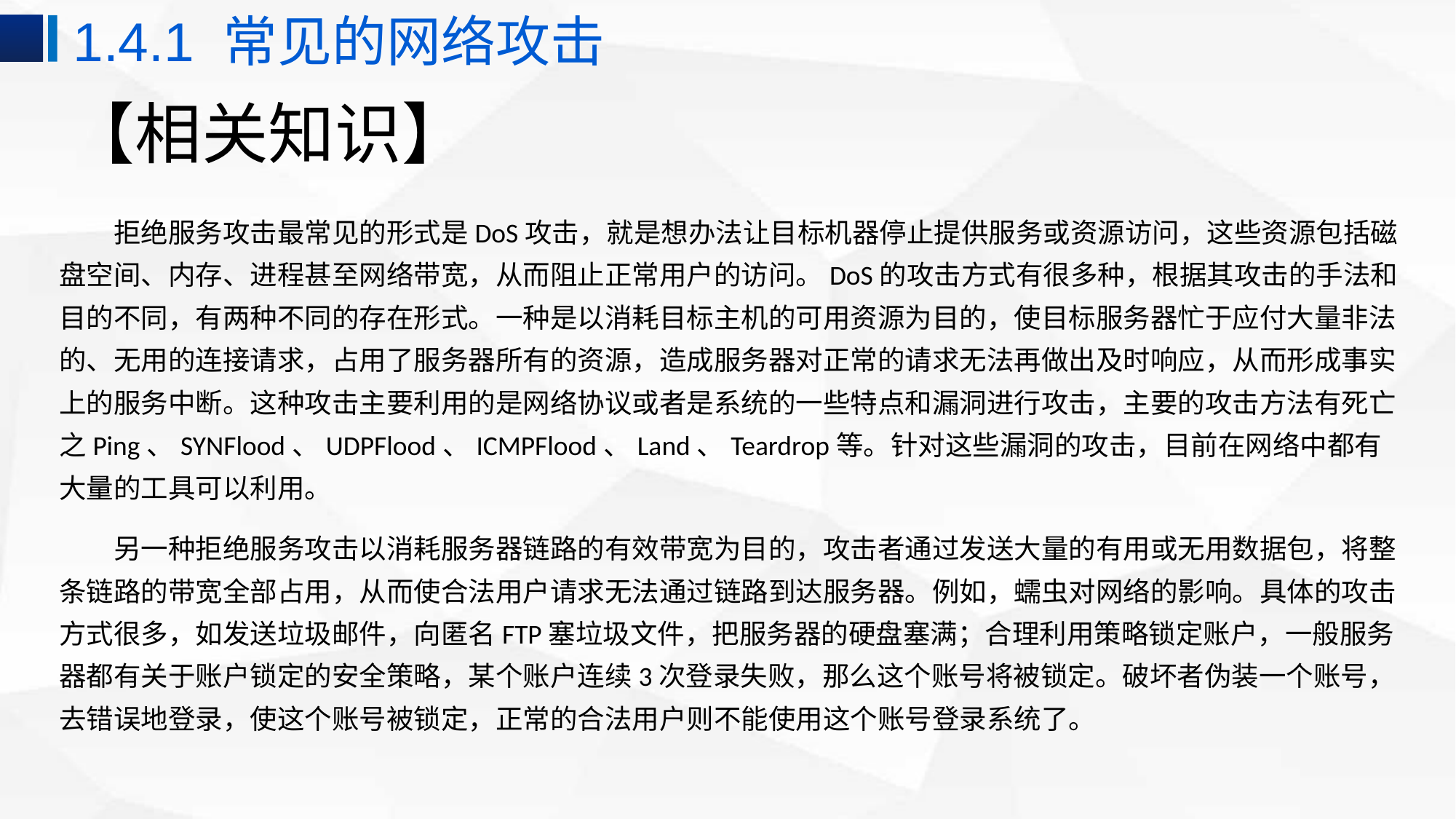

1.4.1 常见的网络攻击

# 【相关知识】
拒绝服务攻击最常见的形式是DoS攻击，就是想办法让目标机器停止提供服务或资源访问，这些资源包括磁盘空间、内存、进程甚至网络带宽，从而阻止正常用户的访问。DoS的攻击方式有很多种，根据其攻击的手法和目的不同，有两种不同的存在形式。一种是以消耗目标主机的可用资源为目的，使目标服务器忙于应付大量非法的、无用的连接请求，占用了服务器所有的资源，造成服务器对正常的请求无法再做出及时响应，从而形成事实上的服务中断。这种攻击主要利用的是网络协议或者是系统的一些特点和漏洞进行攻击，主要的攻击方法有死亡之Ping、SYNFlood、UDPFlood、ICMPFlood、Land、Teardrop等。针对这些漏洞的攻击，目前在网络中都有大量的工具可以利用。
另一种拒绝服务攻击以消耗服务器链路的有效带宽为目的，攻击者通过发送大量的有用或无用数据包，将整条链路的带宽全部占用，从而使合法用户请求无法通过链路到达服务器。例如，蠕虫对网络的影响。具体的攻击方式很多，如发送垃圾邮件，向匿名FTP塞垃圾文件，把服务器的硬盘塞满；合理利用策略锁定账户，一般服务器都有关于账户锁定的安全策略，某个账户连续3次登录失败，那么这个账号将被锁定。破坏者伪装一个账号，去错误地登录，使这个账号被锁定，正常的合法用户则不能使用这个账号登录系统了。